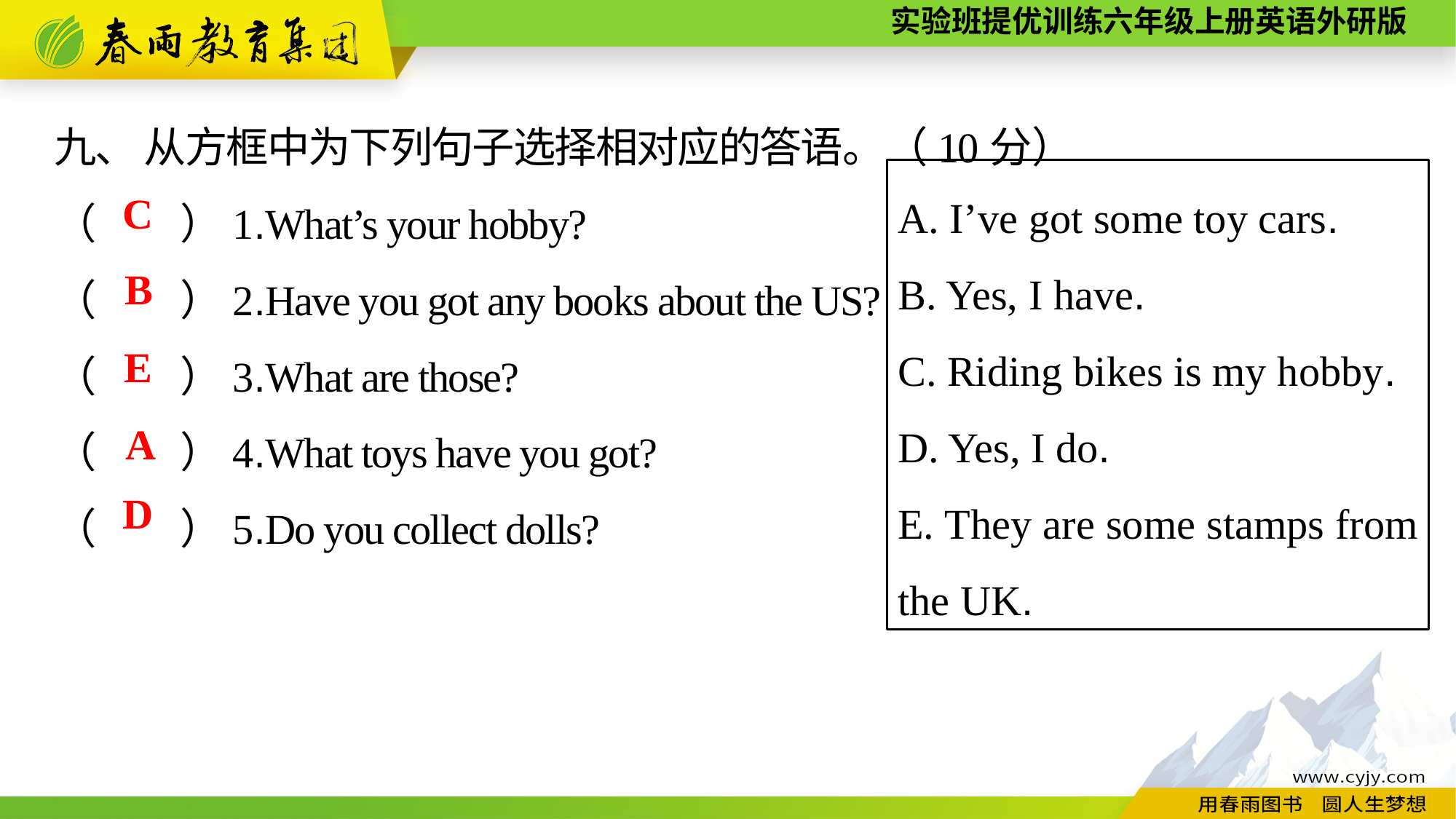

九、 从方框中为下列句子选择相对应的答语。（10分）
（　　）1.What’s your hobby?
（　　）2.Have you got any books about the US?
（　　）3.What are those?
（　　）4.What toys have you got?
（　　）5.Do you collect dolls?
A. I’ve got some toy cars.
B. Yes, I have.
C. Riding bikes is my hobby.
D. Yes, I do.
E. They are some stamps from the UK.
C
B
E
A
D